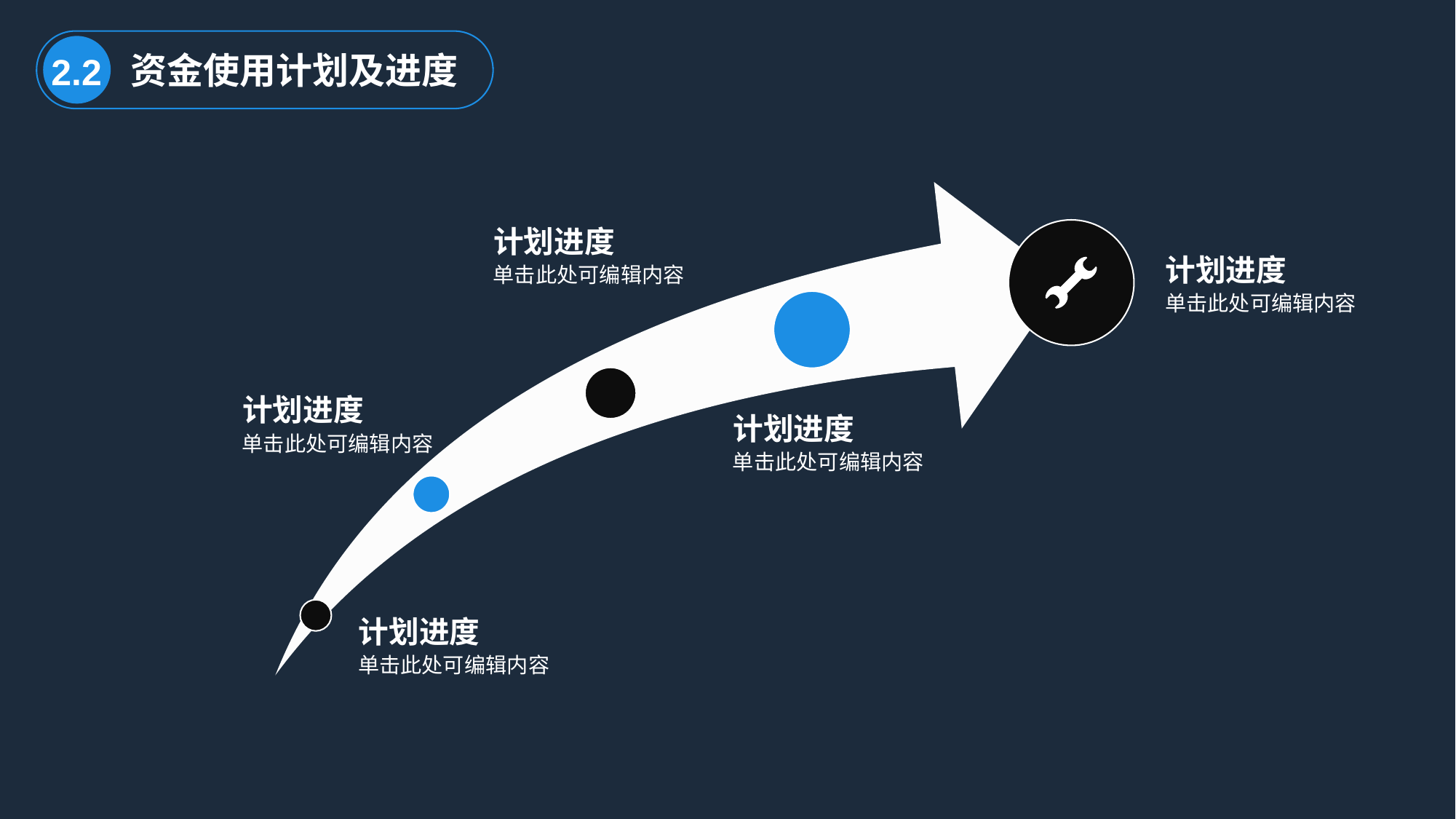

资金使用计划及进度
2.2

计划进度
计划进度

单击此处可编辑内容
单击此处可编辑内容

计划进度
计划进度
单击此处可编辑内容
单击此处可编辑内容

计划进度
单击此处可编辑内容